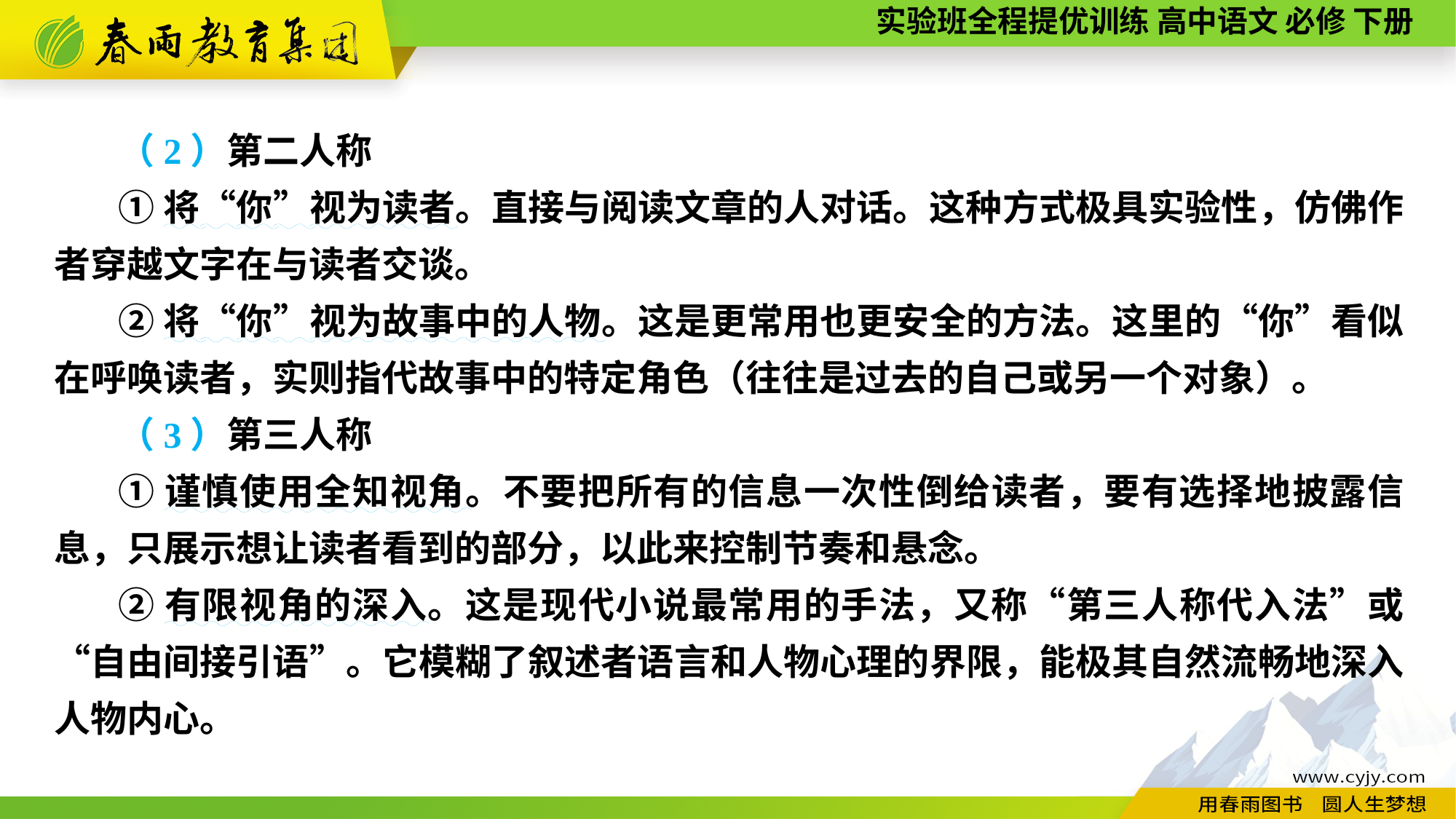

（2）第二人称
①将“你”视为读者。直接与阅读文章的人对话。这种方式极具实验性，仿佛作者穿越文字在与读者交谈。
②将“你”视为故事中的人物。这是更常用也更安全的方法。这里的“你”看似在呼唤读者，实则指代故事中的特定角色（往往是过去的自己或另一个对象）。
（3）第三人称
①谨慎使用全知视角。不要把所有的信息一次性倒给读者，要有选择地披露信息，只展示想让读者看到的部分，以此来控制节奏和悬念。
②有限视角的深入。这是现代小说最常用的手法，又称“第三人称代入法”或“自由间接引语”。它模糊了叙述者语言和人物心理的界限，能极其自然流畅地深入人物内心。